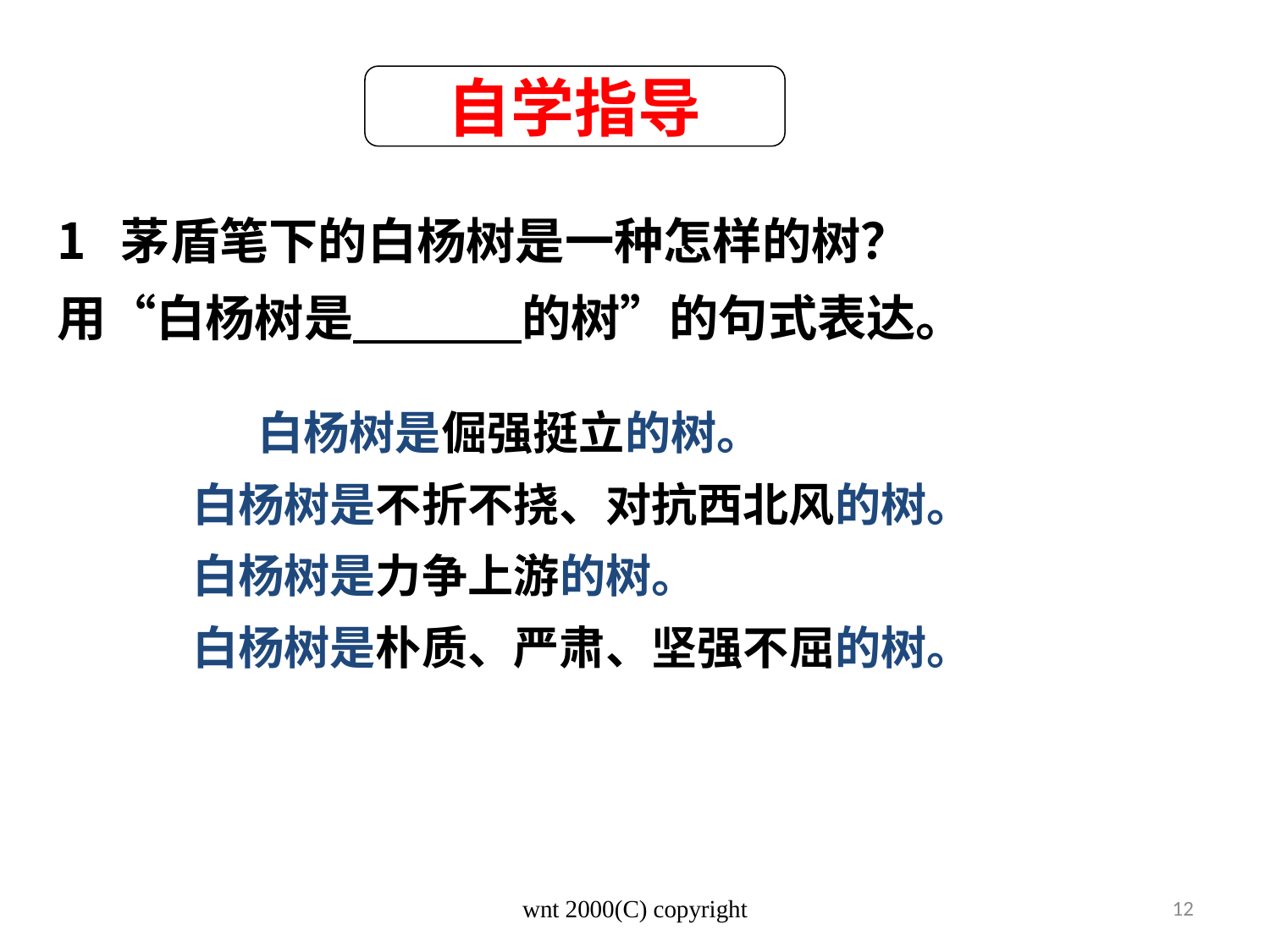

自学指导
茅盾笔下的白杨树是一种怎样的树？
用“白杨树是               的树”的句式表达。
               白杨树是倔强挺立的树。
          白杨树是不折不挠、对抗西北风的树。
          白杨树是力争上游的树。
          白杨树是朴质、严肃、坚强不屈的树。

wnt 2000(C) copyright
12